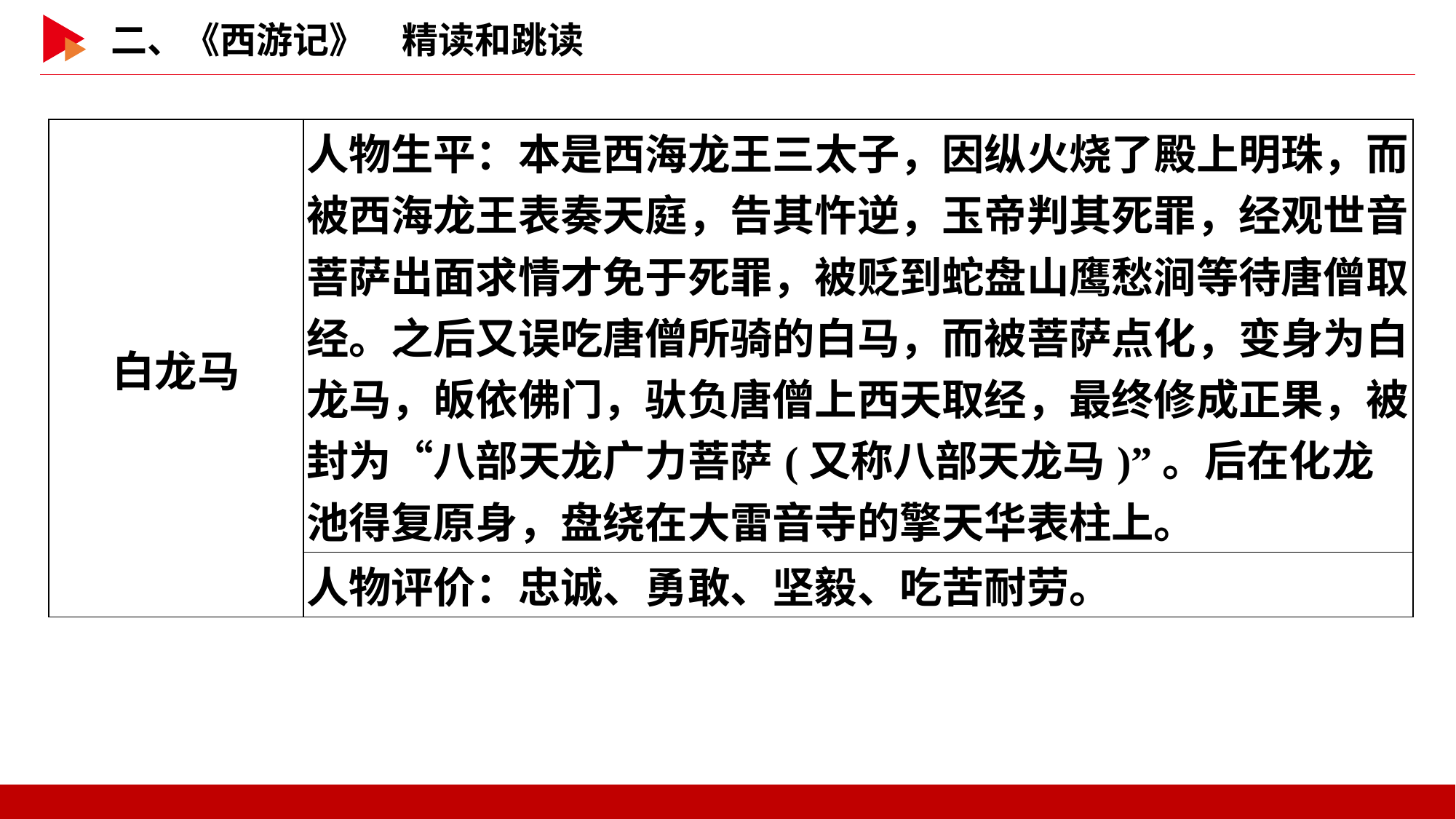

| 白龙马 | 人物生平：本是西海龙王三太子，因纵火烧了殿上明珠，而被西海龙王表奏天庭，告其忤逆，玉帝判其死罪，经观世音菩萨出面求情才免于死罪，被贬到蛇盘山鹰愁涧等待唐僧取经。之后又误吃唐僧所骑的白马，而被菩萨点化，变身为白龙马，皈依佛门，驮负唐僧上西天取经，最终修成正果，被封为“八部天龙广力菩萨(又称八部天龙马)”。后在化龙池得复原身，盘绕在大雷音寺的擎天华表柱上。 |
| --- | --- |
|  | 人物评价：忠诚、勇敢、坚毅、吃苦耐劳。 |